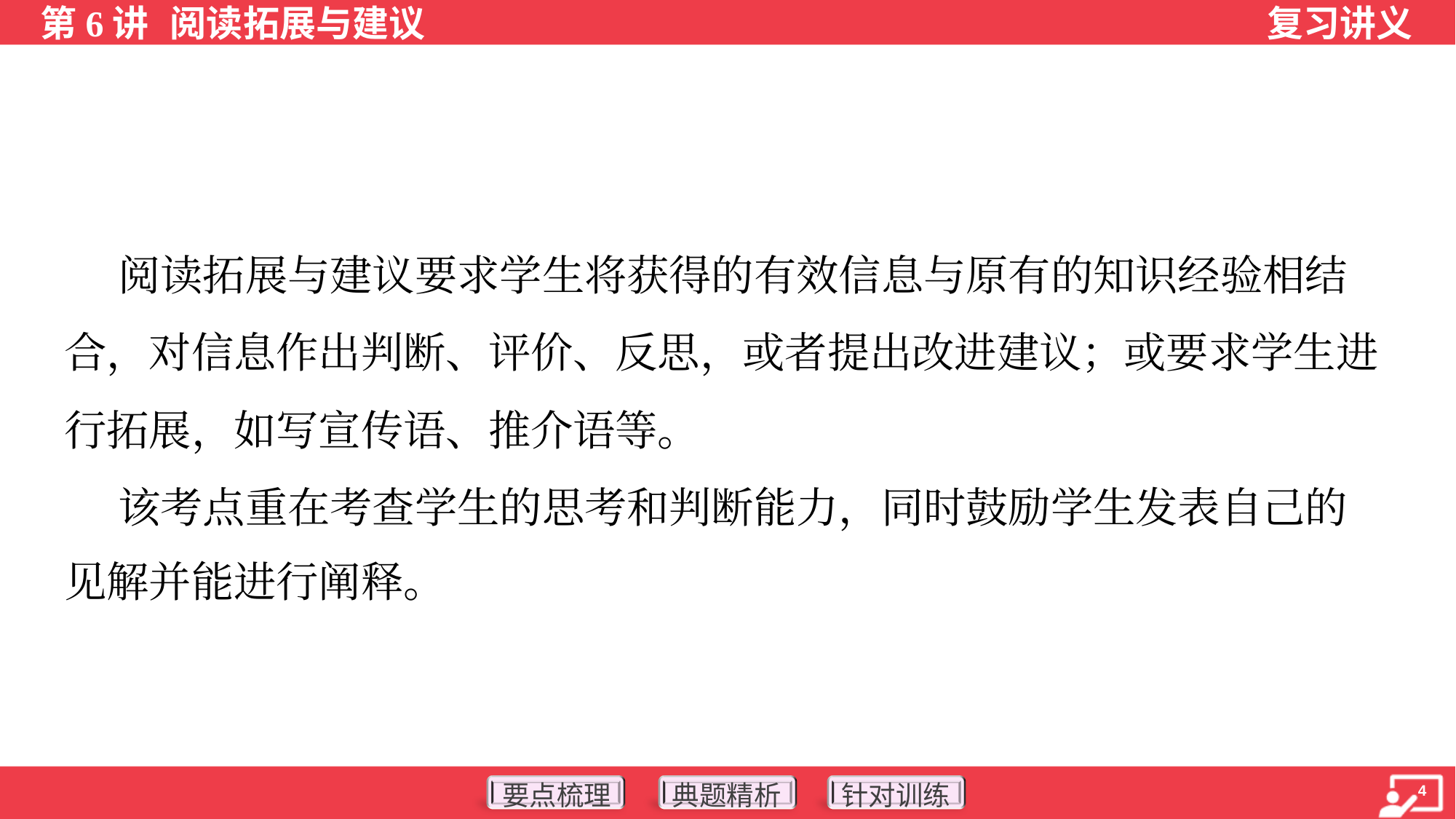

阅读拓展与建议要求学生将获得的有效信息与原有的知识经验相结
合，对信息作出判断、评价、反思，或者提出改进建议；或要求学生进
行拓展，如写宣传语、推介语等。
    该考点重在考查学生的思考和判断能力，同时鼓励学生发表自己的
见解并能进行阐释。